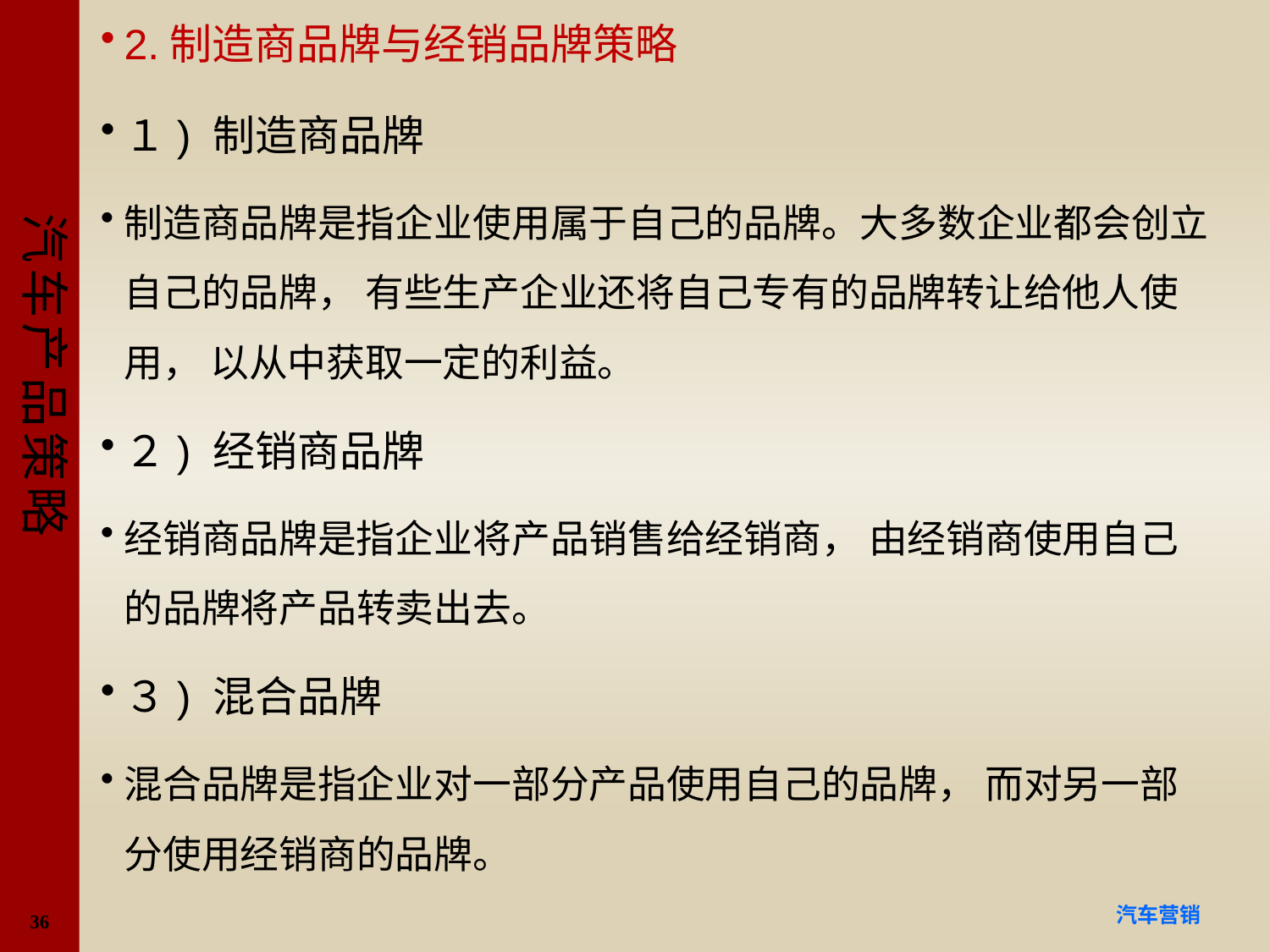

2.制造商品牌与经销品牌策略
１) 制造商品牌
制造商品牌是指企业使用属于自己的品牌。大多数企业都会创立自己的品牌， 有些生产企业还将自己专有的品牌转让给他人使用， 以从中获取一定的利益。
２) 经销商品牌
经销商品牌是指企业将产品销售给经销商， 由经销商使用自己的品牌将产品转卖出去。
３) 混合品牌
混合品牌是指企业对一部分产品使用自己的品牌， 而对另一部分使用经销商的品牌。

#
36